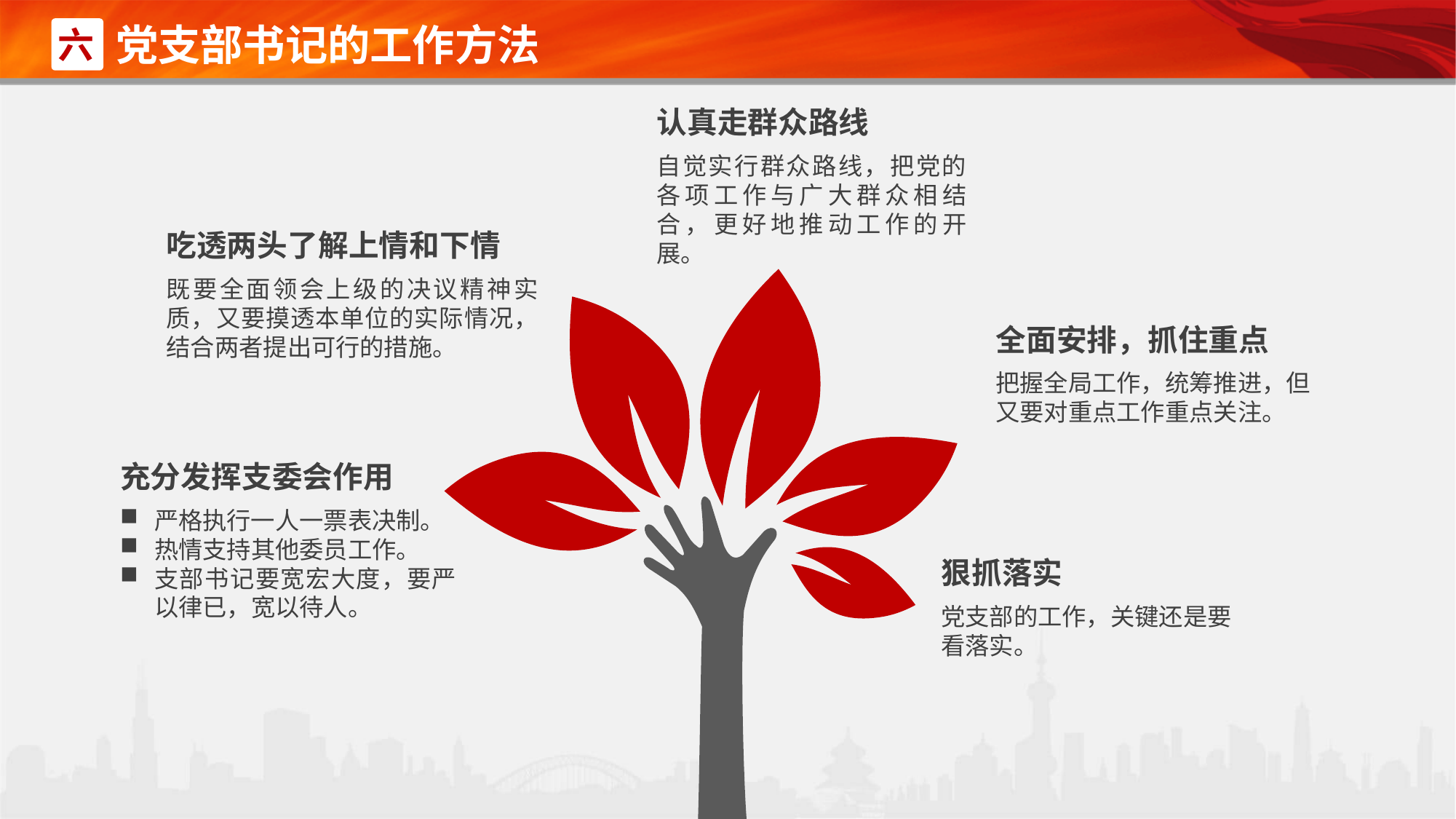

党支部书记的工作方法
六

认真走群众路线
自觉实行群众路线，把党的各项工作与广大群众相结合，更好地推动工作的开展。
吃透两头了解上情和下情
既要全面领会上级的决议精神实质，又要摸透本单位的实际情况，结合两者提出可行的措施。

全面安排，抓住重点
把握全局工作，统筹推进，但又要对重点工作重点关注。

充分发挥支委会作用

严格执行一人一票表决制。
热情支持其他委员工作。
支部书记要宽宏大度，要严以律已，宽以待人。

狠抓落实
党支部的工作，关键还是要看落实。